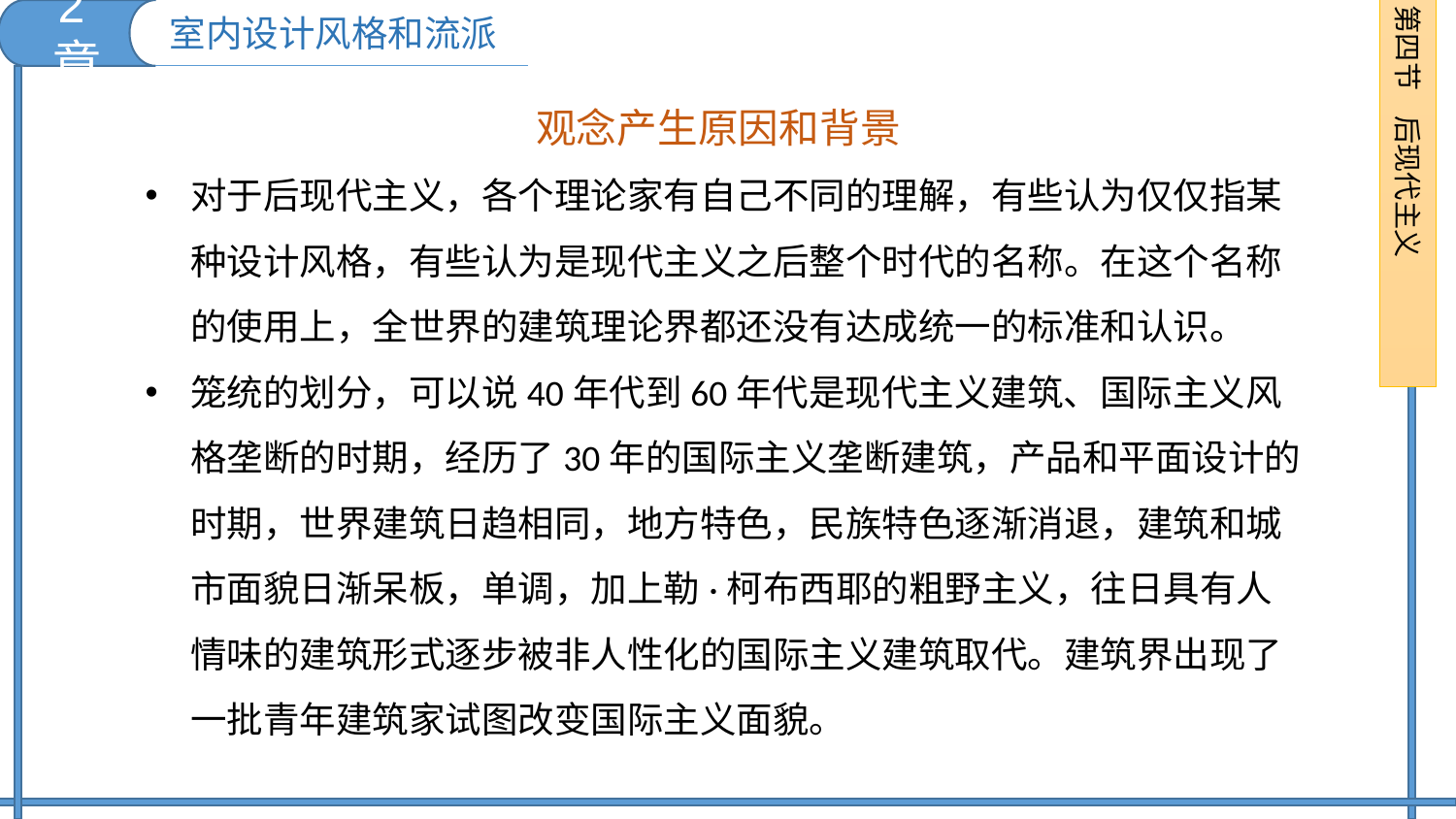

2章
第四节    后现代主义
室内设计风格和流派

观念产生原因和背景
对于后现代主义，各个理论家有自己不同的理解，有些认为仅仅指某种设计风格，有些认为是现代主义之后整个时代的名称。在这个名称的使用上，全世界的建筑理论界都还没有达成统一的标准和认识。
笼统的划分，可以说40年代到60年代是现代主义建筑、国际主义风格垄断的时期，经历了30年的国际主义垄断建筑，产品和平面设计的时期，世界建筑日趋相同，地方特色，民族特色逐渐消退，建筑和城市面貌日渐呆板，单调，加上勒·柯布西耶的粗野主义，往日具有人情味的建筑形式逐步被非人性化的国际主义建筑取代。建筑界出现了一批青年建筑家试图改变国际主义面貌。